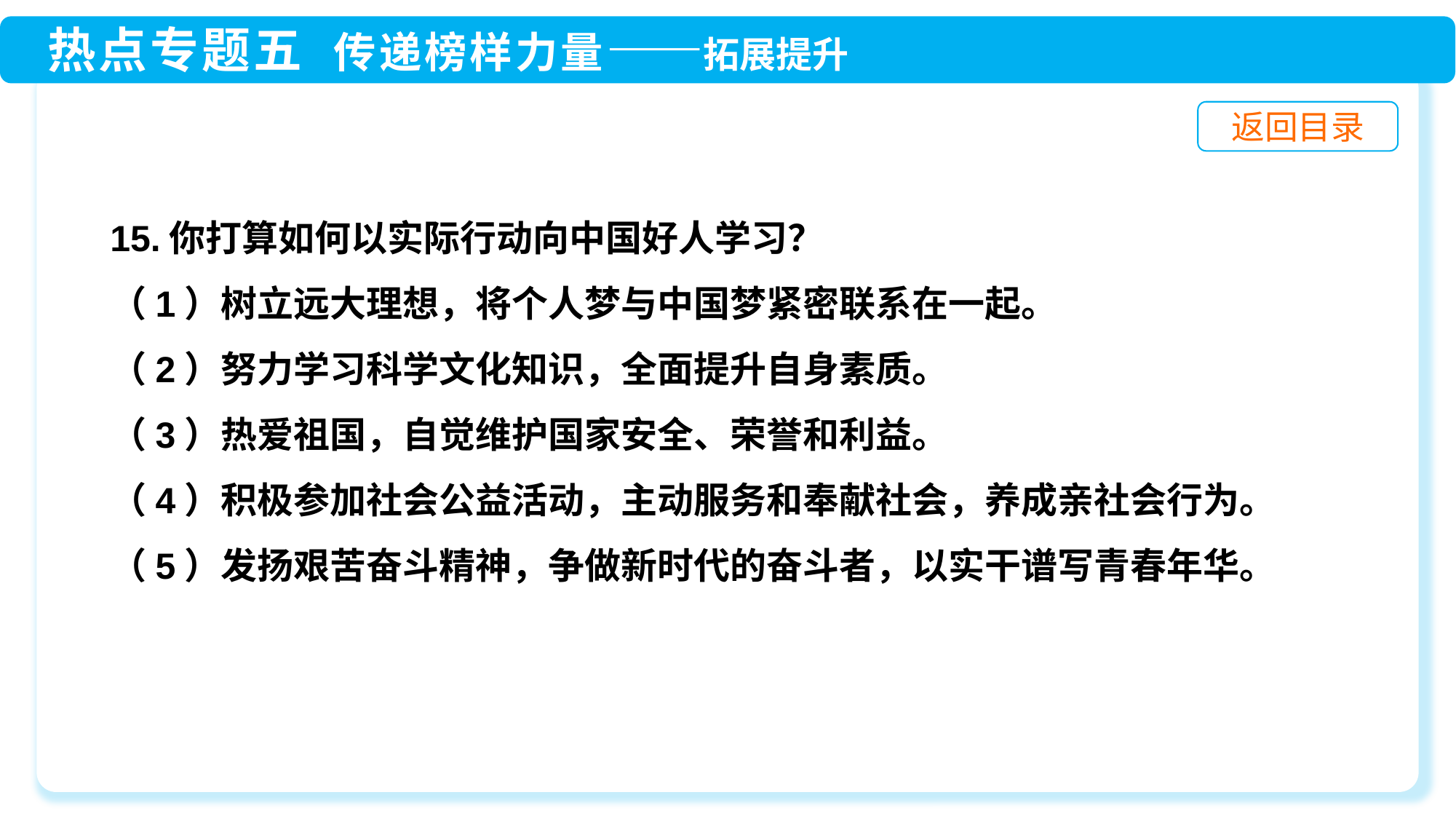

15.你打算如何以实际行动向中国好人学习？
（1）树立远大理想，将个人梦与中国梦紧密联系在一起。
（2）努力学习科学文化知识，全面提升自身素质。
（3）热爱祖国，自觉维护国家安全、荣誉和利益。
（4）积极参加社会公益活动，主动服务和奉献社会，养成亲社会行为。
（5）发扬艰苦奋斗精神，争做新时代的奋斗者，以实干谱写青春年华。